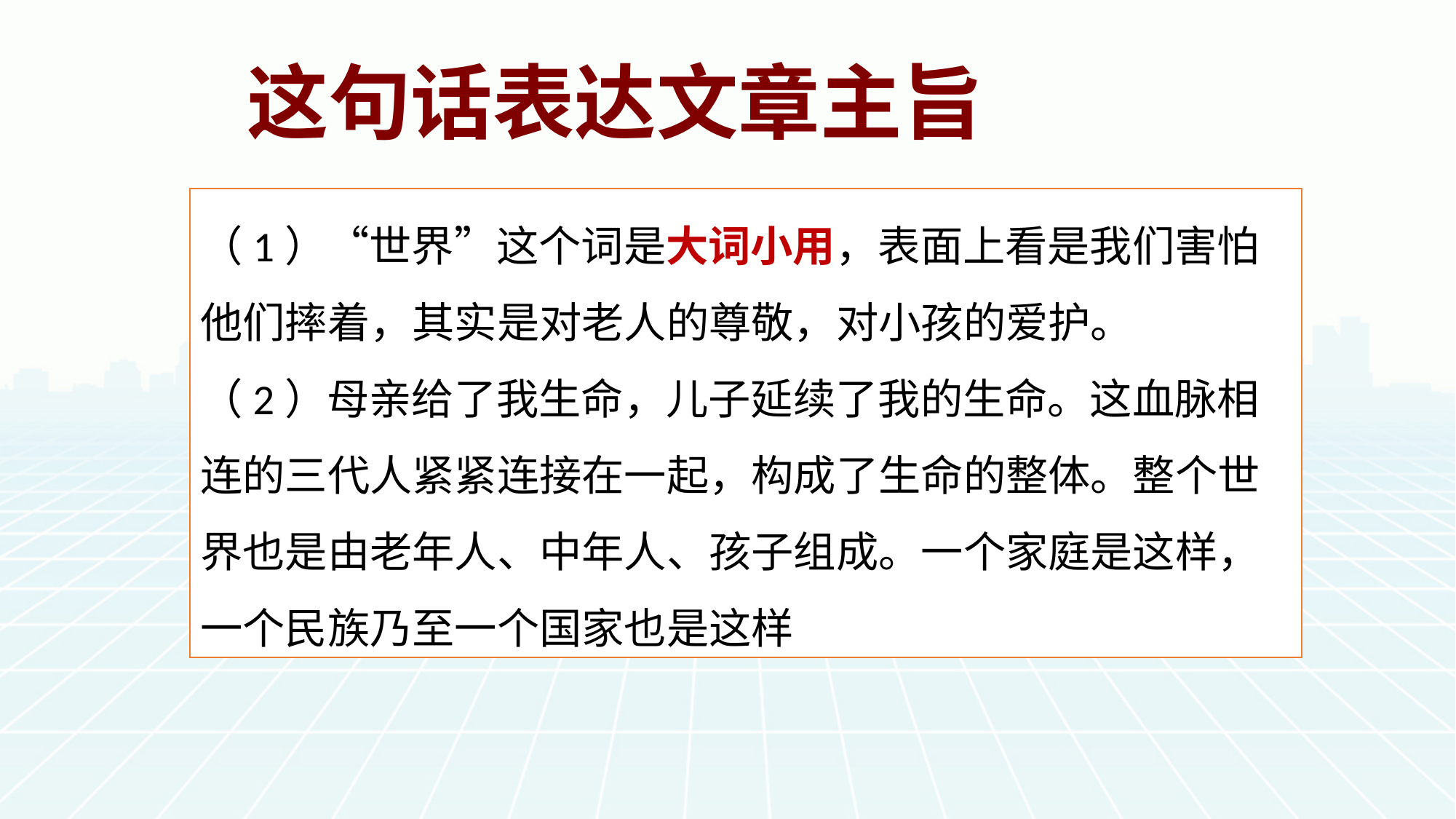

这句话表达文章主旨

（1）“世界”这个词是大词小用，表面上看是我们害怕他们摔着，其实是对老人的尊敬，对小孩的爱护。
（2）母亲给了我生命，儿子延续了我的生命。这血脉相连的三代人紧紧连接在一起，构成了生命的整体。整个世界也是由老年人、中年人、孩子组成。一个家庭是这样，一个民族乃至一个国家也是这样